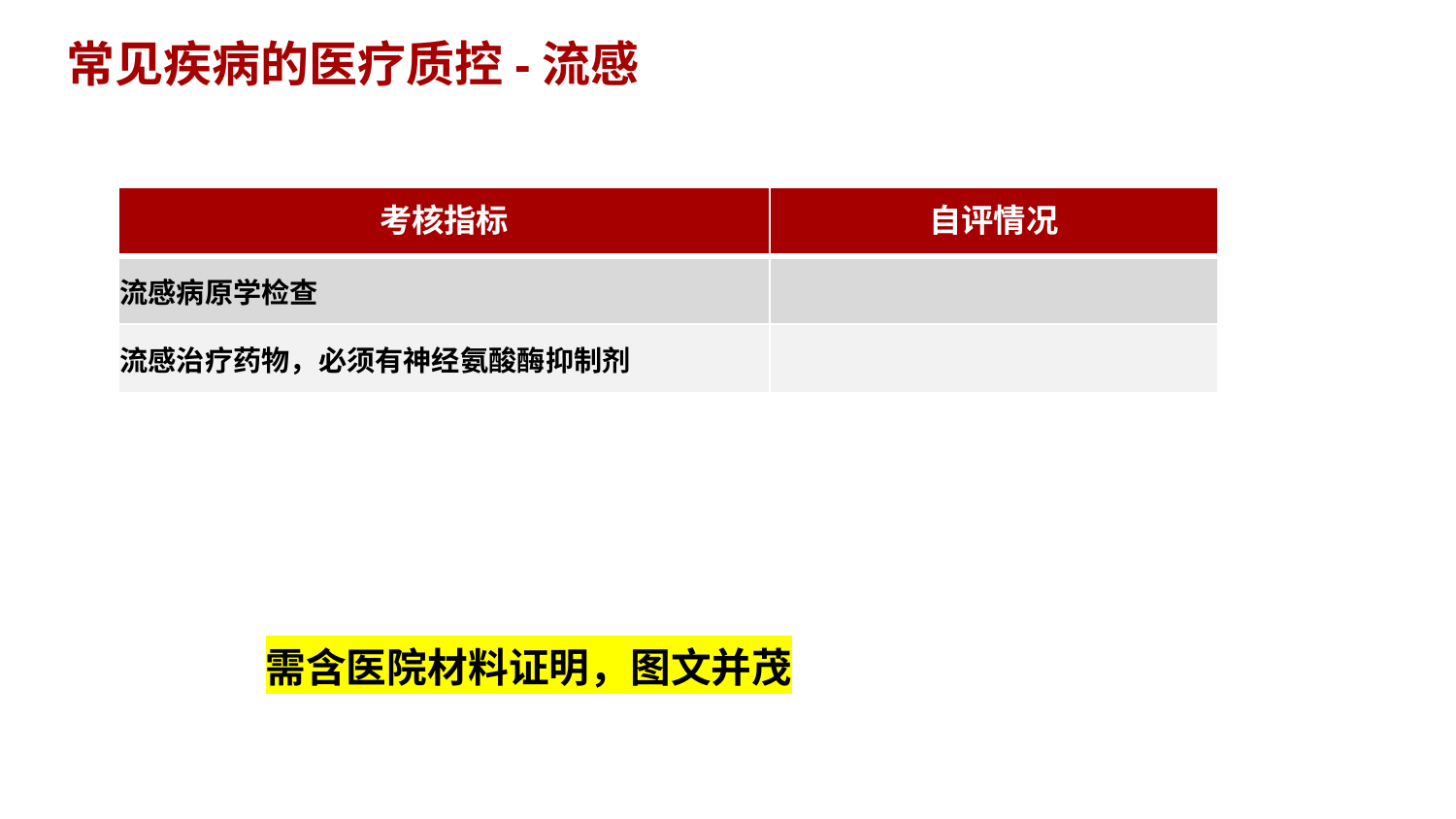

# 常见疾病的医疗质控-流感
| 考核指标 | 自评情况 |
| --- | --- |
| 流感病原学检查 |  |
| 流感治疗药物，必须有神经氨酸酶抑制剂 |  |
需含医院材料证明，图文并茂